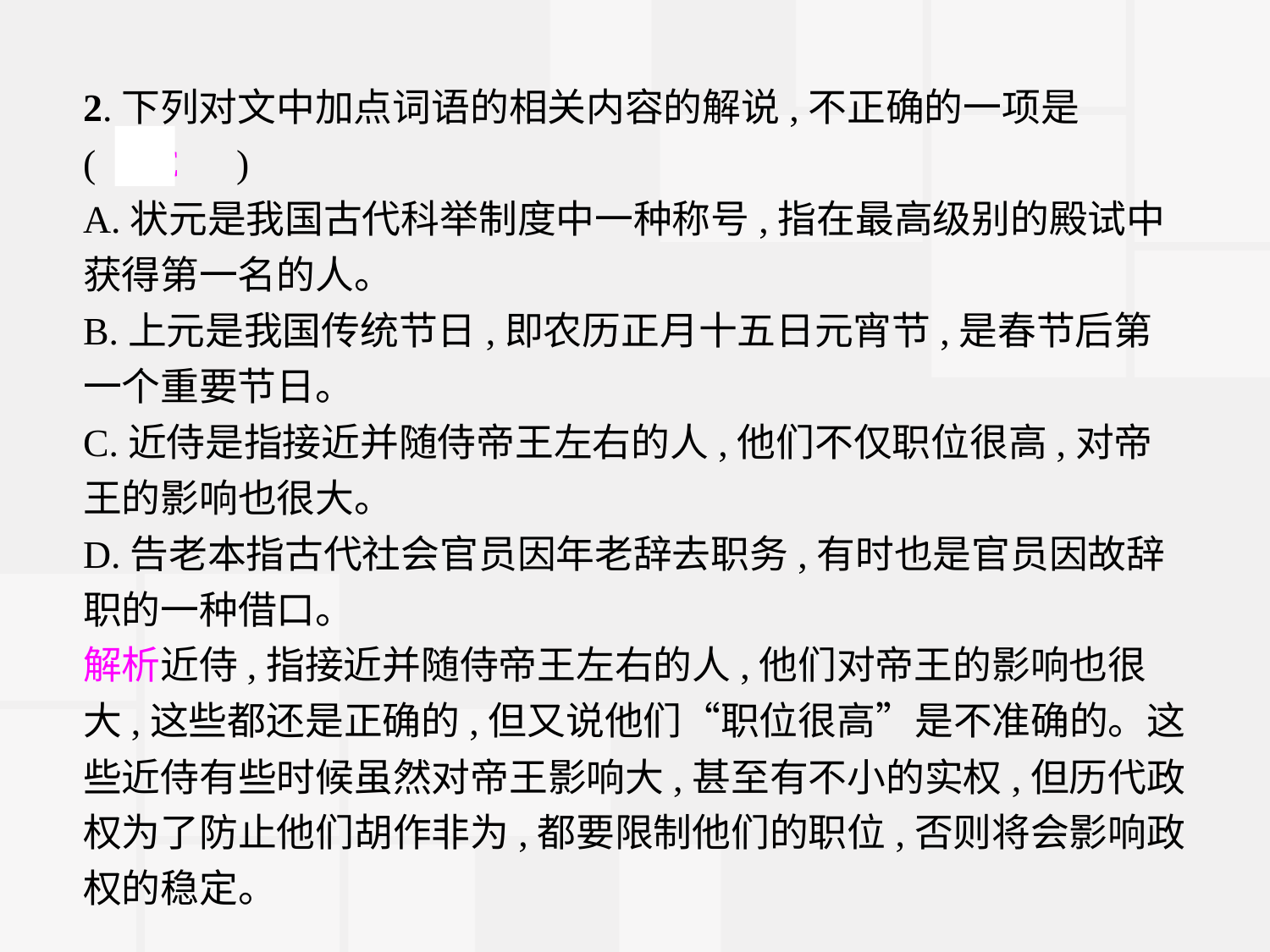

2.下列对文中加点词语的相关内容的解说,不正确的一项是
(　C　)
A.状元是我国古代科举制度中一种称号,指在最高级别的殿试中获得第一名的人。
B.上元是我国传统节日,即农历正月十五日元宵节,是春节后第一个重要节日。
C.近侍是指接近并随侍帝王左右的人,他们不仅职位很高,对帝王的影响也很大。
D.告老本指古代社会官员因年老辞去职务,有时也是官员因故辞职的一种借口。
解析近侍,指接近并随侍帝王左右的人,他们对帝王的影响也很大,这些都还是正确的,但又说他们“职位很高”是不准确的。这些近侍有些时候虽然对帝王影响大,甚至有不小的实权,但历代政权为了防止他们胡作非为,都要限制他们的职位,否则将会影响政权的稳定。